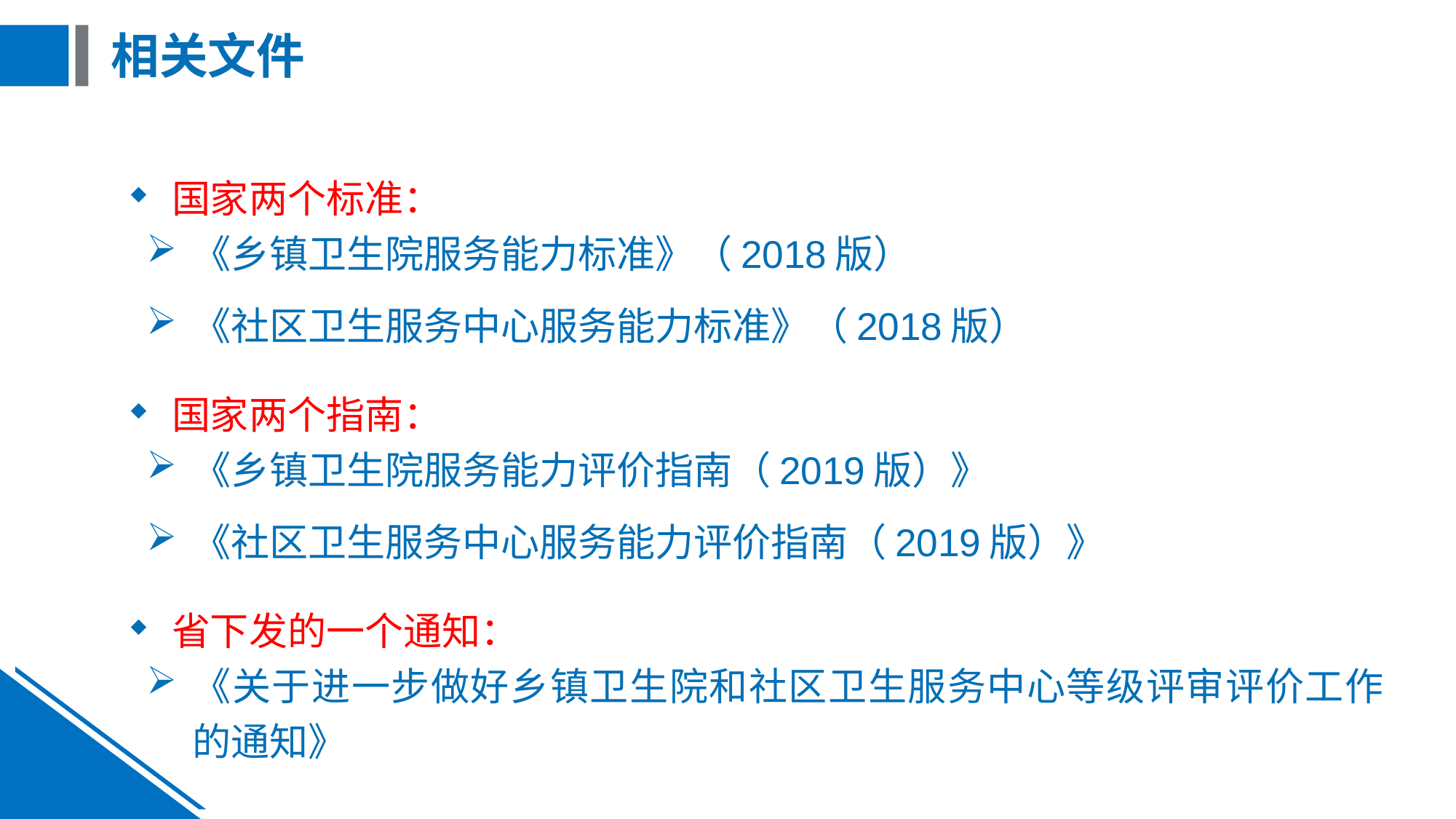

# 相关文件
国家两个标准：
《乡镇卫生院服务能力标准》（2018版）
《社区卫生服务中心服务能力标准》（2018版）
国家两个指南：
《乡镇卫生院服务能力评价指南（2019版）》
《社区卫生服务中心服务能力评价指南（2019版）》
省下发的一个通知：
《关于进一步做好乡镇卫生院和社区卫生服务中心等级评审评价工作的通知》